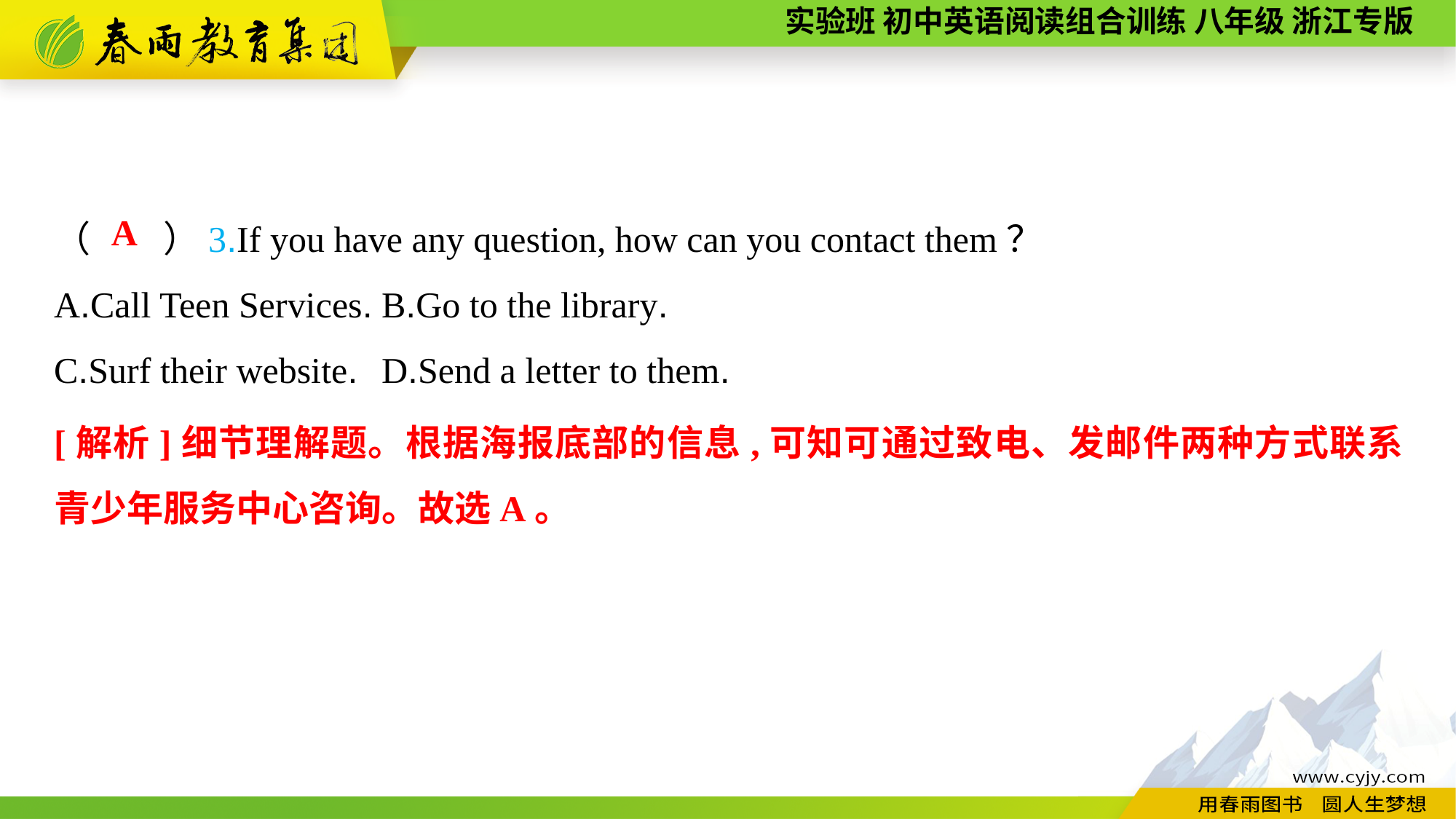

（　　）3.If you have any question, how can you contact them？
A.Call Teen Services.	B.Go to the library.
C.Surf their website.	D.Send a letter to them.
A
[解析]细节理解题。根据海报底部的信息,可知可通过致电、发邮件两种方式联系青少年服务中心咨询。故选A。